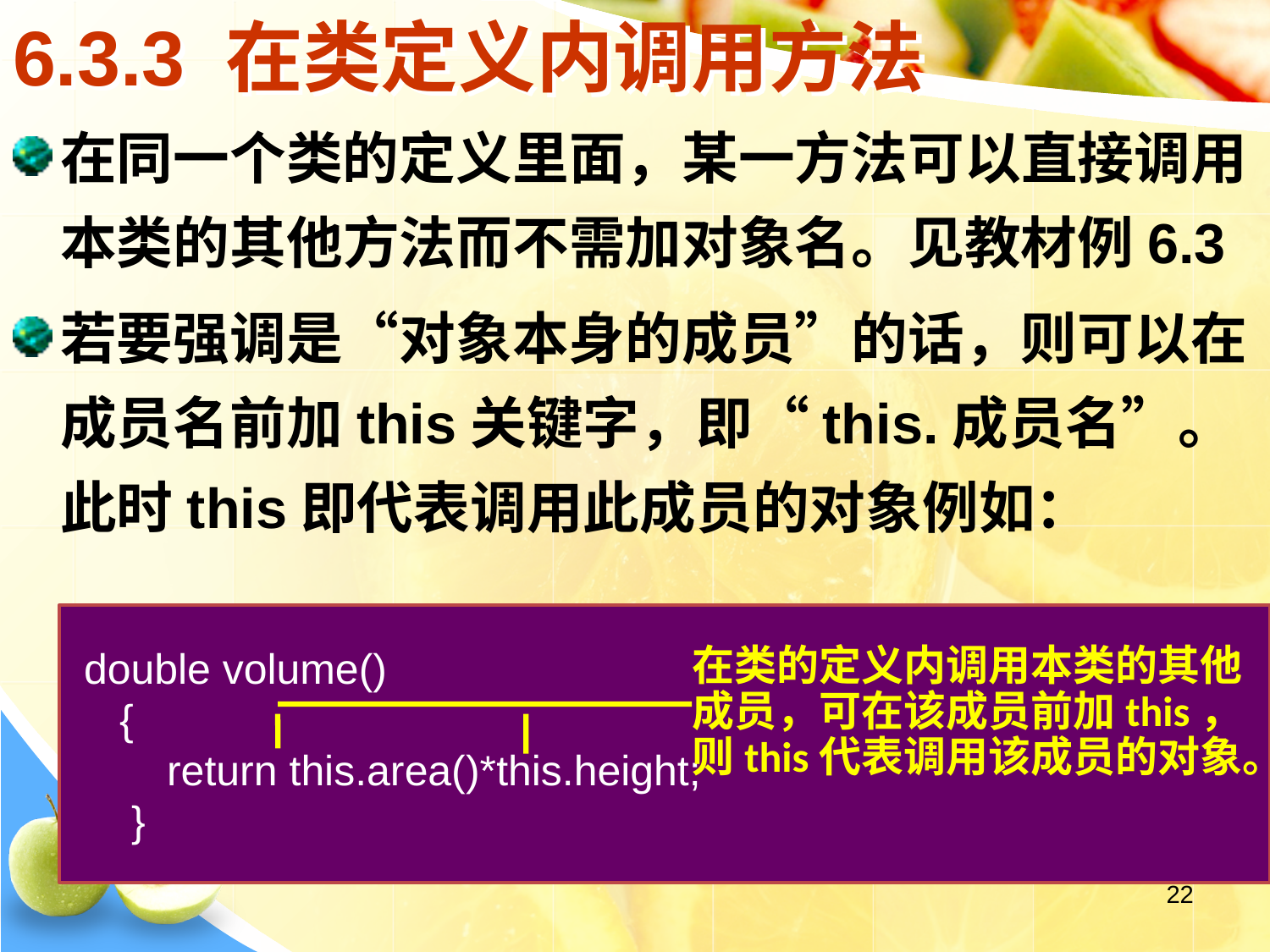

# 6.3.3 在类定义内调用方法
在同一个类的定义里面，某一方法可以直接调用本类的其他方法而不需加对象名。见教材例6.3
若要强调是“对象本身的成员”的话，则可以在成员名前加this关键字，即“this.成员名”。此时this即代表调用此成员的对象例如：

 double volume()
    {
        return this.area()*this.height;
     }
在类的定义内调用本类的其他成员，可在该成员前加this，则this代表调用该成员的对象。

22